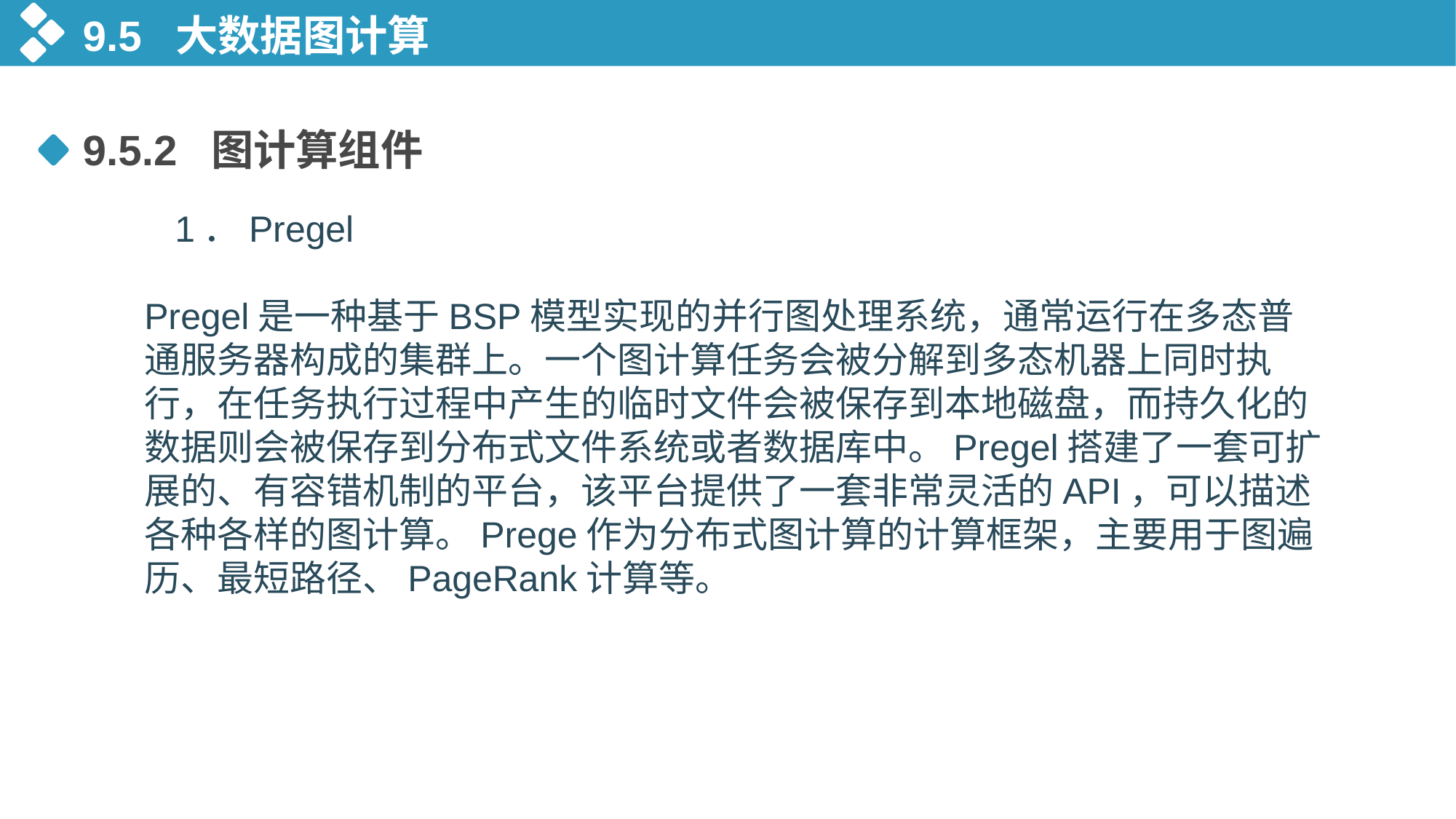

9.5  大数据图计算

9.5.2  图计算组件

   1．Pregel

Pregel是一种基于BSP模型实现的并行图处理系统，通常运行在多态普通服务器构成的集群上。一个图计算任务会被分解到多态机器上同时执行，在任务执行过程中产生的临时文件会被保存到本地磁盘，而持久化的数据则会被保存到分布式文件系统或者数据库中。Pregel搭建了一套可扩展的、有容错机制的平台，该平台提供了一套非常灵活的API，可以描述各种各样的图计算。Prege作为分布式图计算的计算框架，主要用于图遍历、最短路径、PageRank计算等。